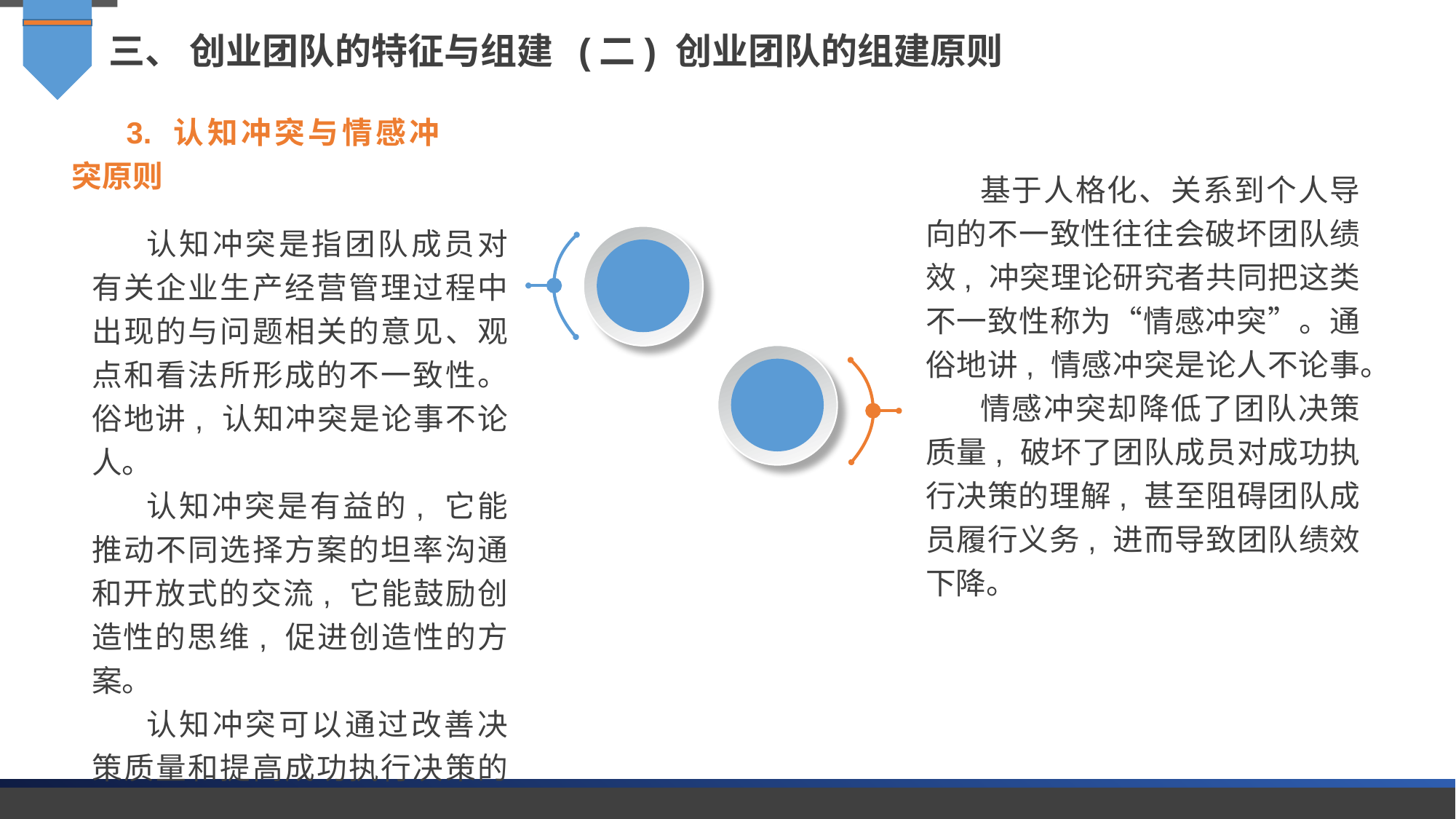

三、 创业团队的特征与组建  (二) 创业团队的组建原则
3. 认知冲突与情感冲突原则
基于人格化、关系到个人导向的不一致性往往会破坏团队绩效, 冲突理论研究者共同把这类不一致性称为“情感冲突”。通俗地讲, 情感冲突是论人不论事。
情感冲突却降低了团队决策质量, 破坏了团队成员对成功执行决策的理解, 甚至阻碍团队成员履行义务, 进而导致团队绩效下降。
认知冲突是指团队成员对有关企业生产经营管理过程中出现的与问题相关的意见、观点和看法所形成的不一致性。俗地讲, 认知冲突是论事不论人。
认知冲突是有益的, 它能推动不同选择方案的坦率沟通和开放式的交流, 它能鼓励创造性的思维, 促进创造性的方案。
认知冲突可以通过改善决策质量和提高成功执行决策的可能性,进而提高团队绩效。